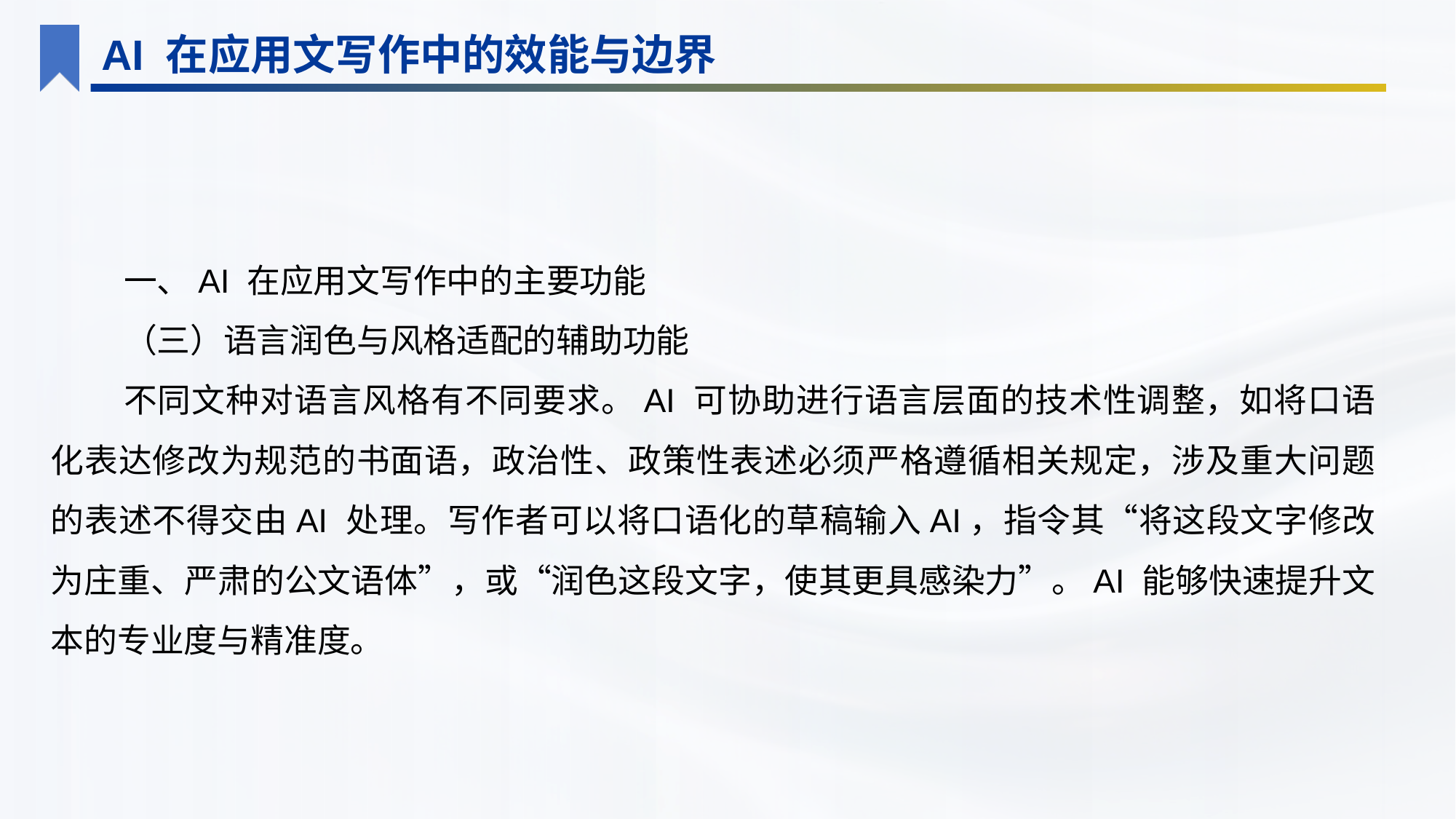

AI 在应用文写作中的效能与边界
一、AI 在应用文写作中的主要功能
（三）语言润色与风格适配的辅助功能
不同文种对语言风格有不同要求。AI 可协助进行语言层面的技术性调整，如将口语化表达修改为规范的书面语，政治性、政策性表述必须严格遵循相关规定，涉及重大问题的表述不得交由AI 处理。写作者可以将口语化的草稿输入AI，指令其“将这段文字修改为庄重、严肃的公文语体”，或“润色这段文字，使其更具感染力”。AI 能够快速提升文本的专业度与精准度。